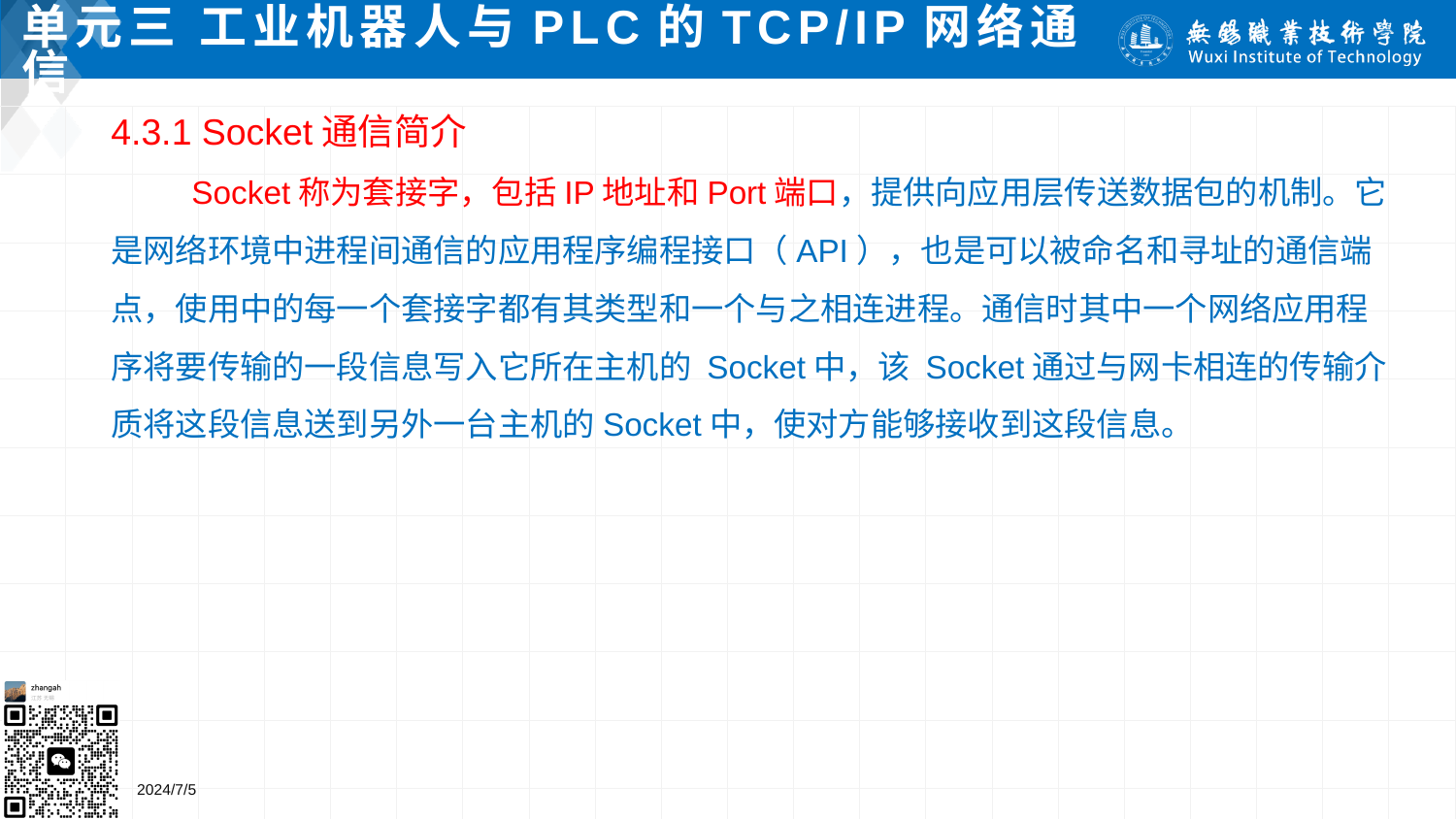

# 单元三 工业机器人与PLC的TCP/IP网络通信
4.3.1 Socket通信简介
         Socket称为套接字，包括IP地址和Port端口，提供向应用层传送数据包的机制。它是网络环境中进程间通信的应用程序编程接口（API），也是可以被命名和寻址的通信端点，使用中的每一个套接字都有其类型和一个与之相连进程。通信时其中一个网络应用程序将要传输的一段信息写入它所在主机的 Socket中，该 Socket通过与网卡相连的传输介质将这段信息送到另外一台主机的Socket中，使对方能够接收到这段信息。
2024/7/5